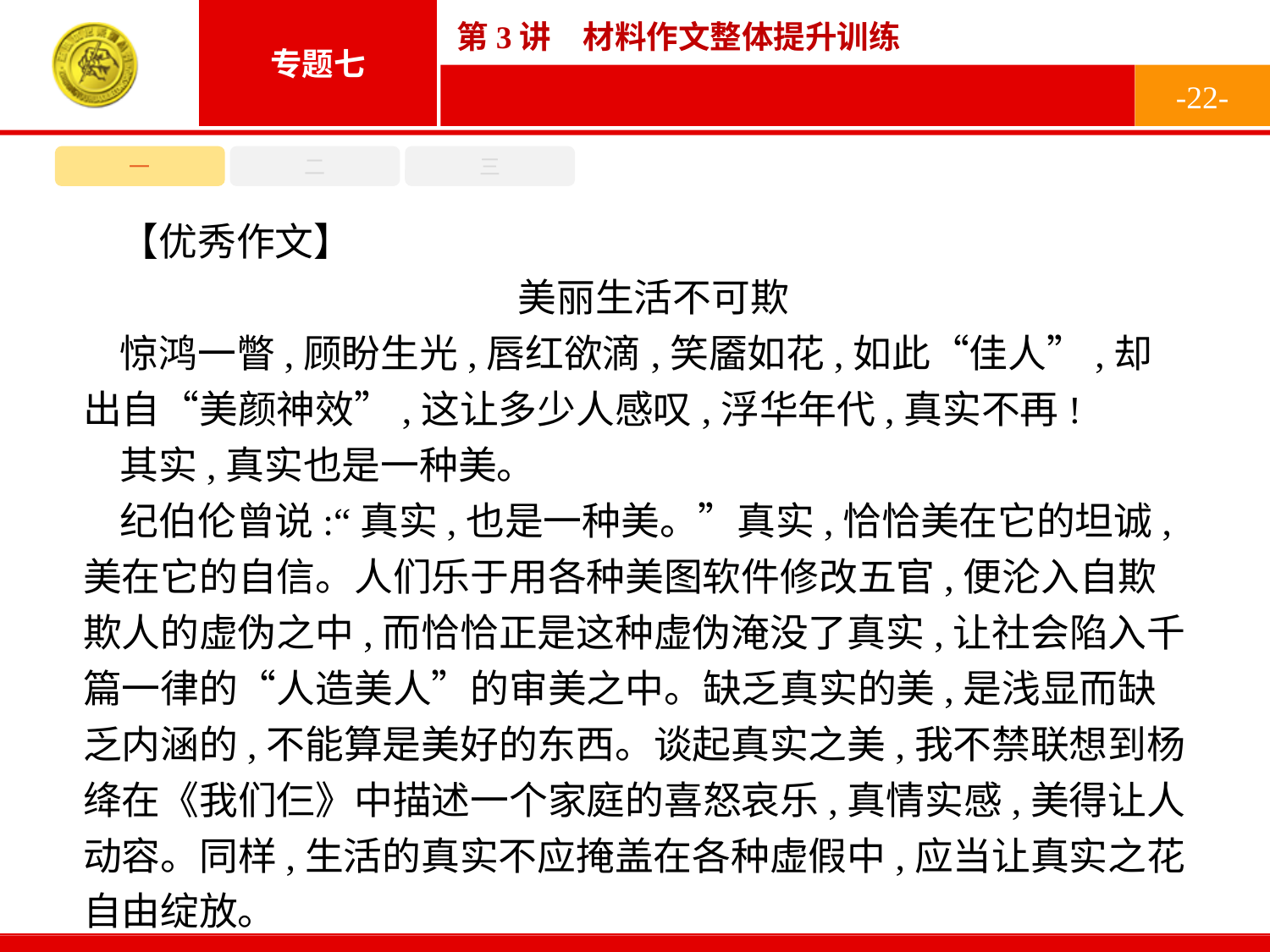

-22-
一
二
三
【优秀作文】
美丽生活不可欺
惊鸿一瞥,顾盼生光,唇红欲滴,笑靥如花,如此“佳人”,却出自“美颜神效”,这让多少人感叹,浮华年代,真实不再!
其实,真实也是一种美。
纪伯伦曾说:“真实,也是一种美。”真实,恰恰美在它的坦诚,美在它的自信。人们乐于用各种美图软件修改五官,便沦入自欺欺人的虚伪之中,而恰恰正是这种虚伪淹没了真实,让社会陷入千篇一律的“人造美人”的审美之中。缺乏真实的美,是浅显而缺乏内涵的,不能算是美好的东西。谈起真实之美,我不禁联想到杨绛在《我们仨》中描述一个家庭的喜怒哀乐,真情实感,美得让人动容。同样,生活的真实不应掩盖在各种虚假中,应当让真实之花自由绽放。